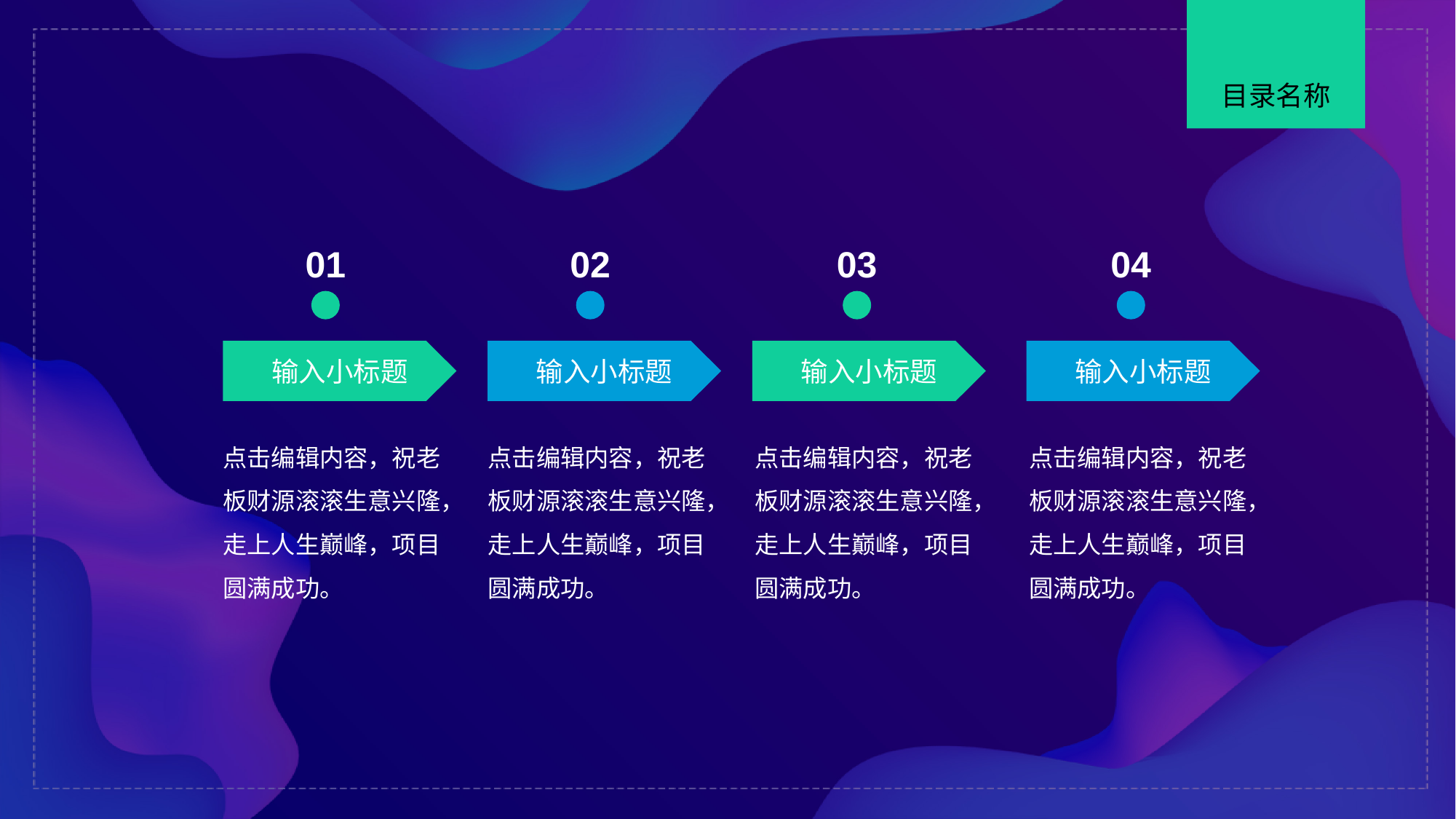

目录名称
01
02
03
04

输入小标题
输入小标题
输入小标题
输入小标题
点击编辑内容，祝老板财源滚滚生意兴隆，走上人生巅峰，项目圆满成功。
点击编辑内容，祝老板财源滚滚生意兴隆，走上人生巅峰，项目圆满成功。
点击编辑内容，祝老板财源滚滚生意兴隆，走上人生巅峰，项目圆满成功。
点击编辑内容，祝老板财源滚滚生意兴隆，走上人生巅峰，项目圆满成功。